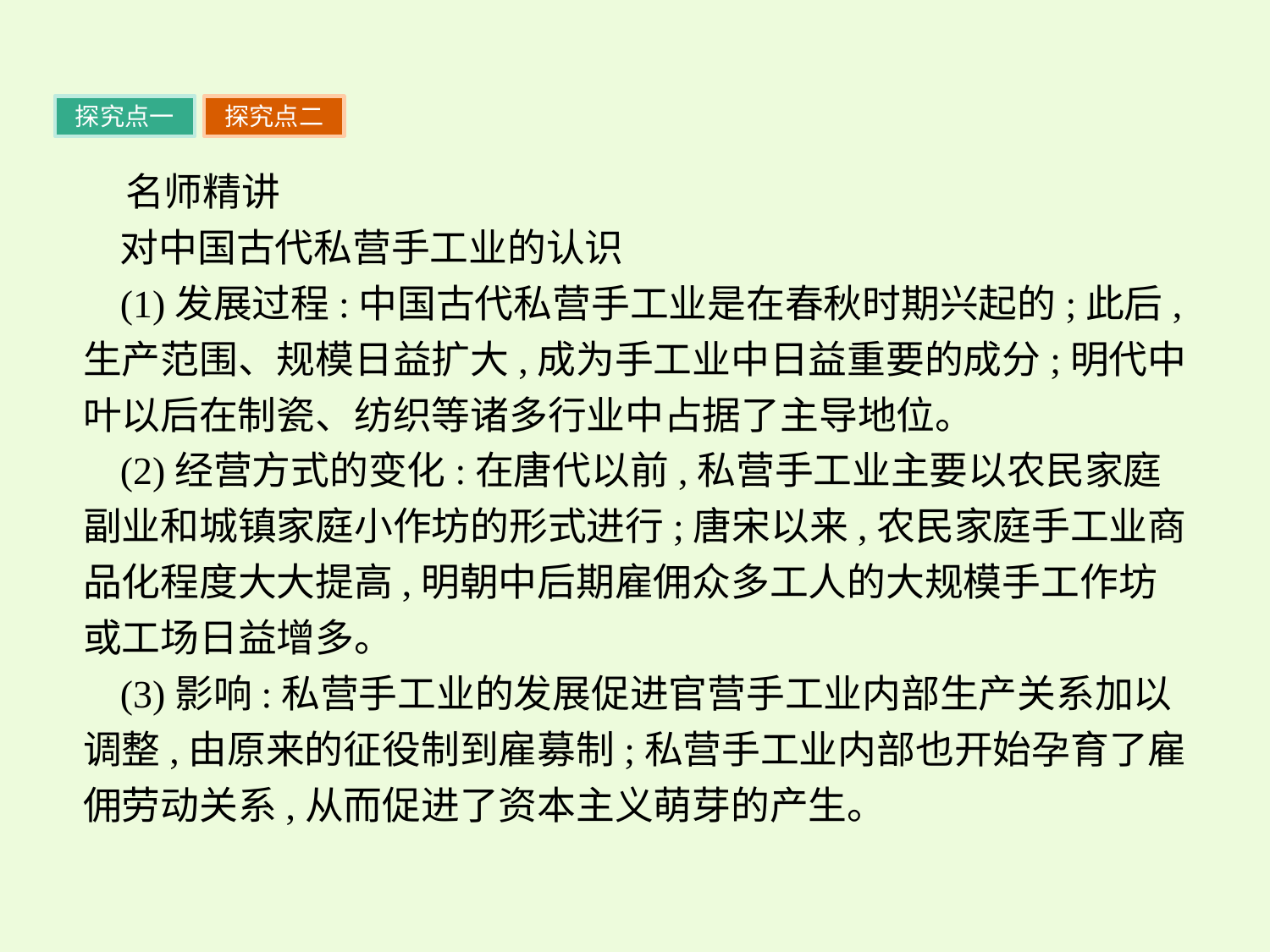

探究点一
探究点二
名师精讲
对中国古代私营手工业的认识
(1)发展过程:中国古代私营手工业是在春秋时期兴起的;此后,生产范围、规模日益扩大,成为手工业中日益重要的成分;明代中叶以后在制瓷、纺织等诸多行业中占据了主导地位。
(2)经营方式的变化:在唐代以前,私营手工业主要以农民家庭副业和城镇家庭小作坊的形式进行;唐宋以来,农民家庭手工业商品化程度大大提高,明朝中后期雇佣众多工人的大规模手工作坊或工场日益增多。
(3)影响:私营手工业的发展促进官营手工业内部生产关系加以调整,由原来的征役制到雇募制;私营手工业内部也开始孕育了雇佣劳动关系,从而促进了资本主义萌芽的产生。